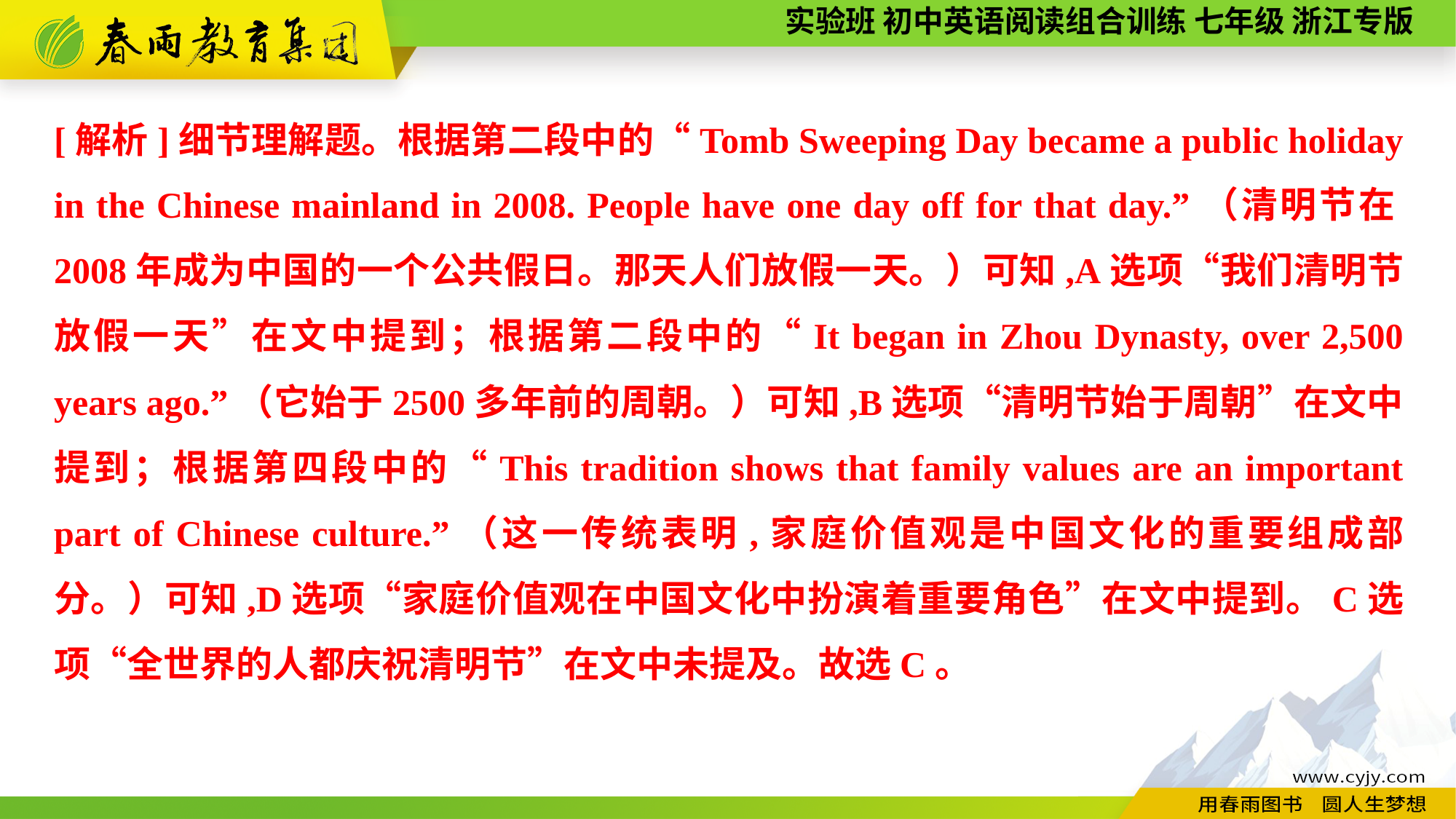

[解析]细节理解题。根据第二段中的“Tomb Sweeping Day became a public holiday in the Chinese mainland in 2008. People have one day off for that day.”（清明节在2008年成为中国的一个公共假日。那天人们放假一天。）可知,A选项“我们清明节放假一天”在文中提到；根据第二段中的“It began in Zhou Dynasty, over 2,500 years ago.”（它始于2500多年前的周朝。）可知,B选项“清明节始于周朝”在文中提到；根据第四段中的“This tradition shows that family values are an important part of Chinese culture.”（这一传统表明,家庭价值观是中国文化的重要组成部分。）可知,D选项“家庭价值观在中国文化中扮演着重要角色”在文中提到。C选项“全世界的人都庆祝清明节”在文中未提及。故选C。